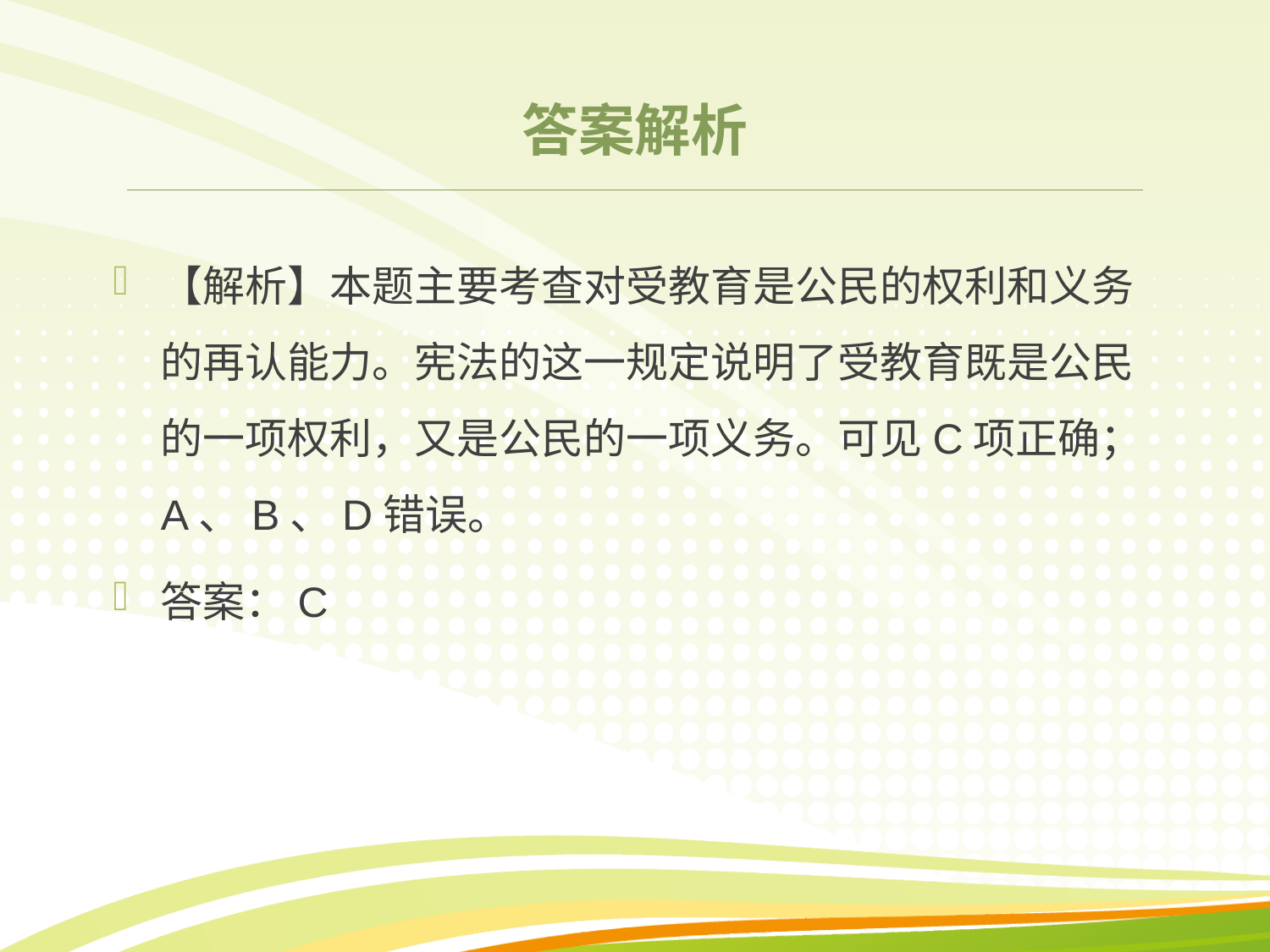

# 答案解析
【解析】本题主要考查对受教育是公民的权利和义务的再认能力。宪法的这一规定说明了受教育既是公民的一项权利，又是公民的一项义务。可见C项正确；A、B、D错误。
答案：C